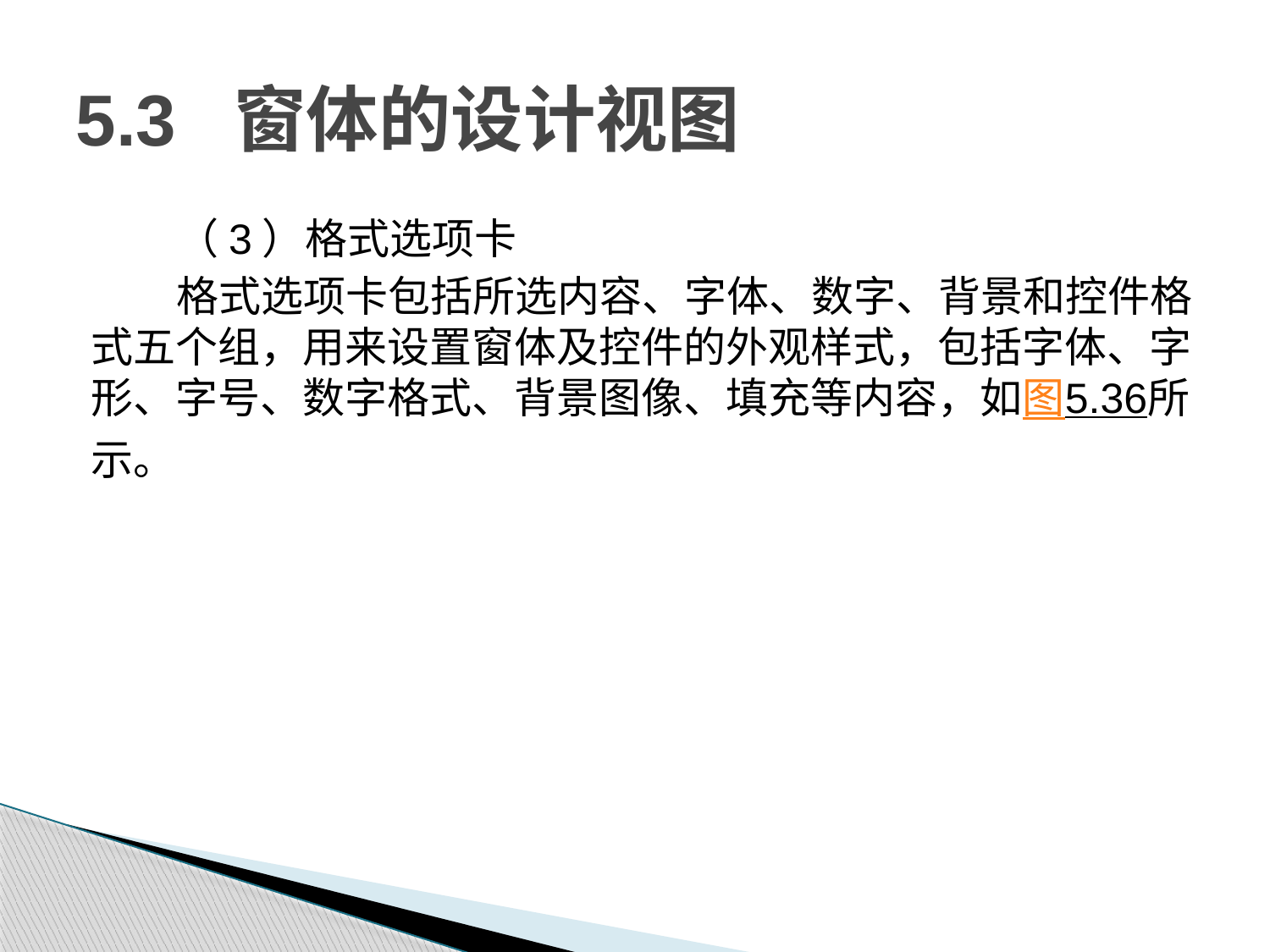

# 5.3  窗体的设计视图
（3）格式选项卡
格式选项卡包括所选内容、字体、数字、背景和控件格式五个组，用来设置窗体及控件的外观样式，包括字体、字形、字号、数字格式、背景图像、填充等内容，如图5.36所示。